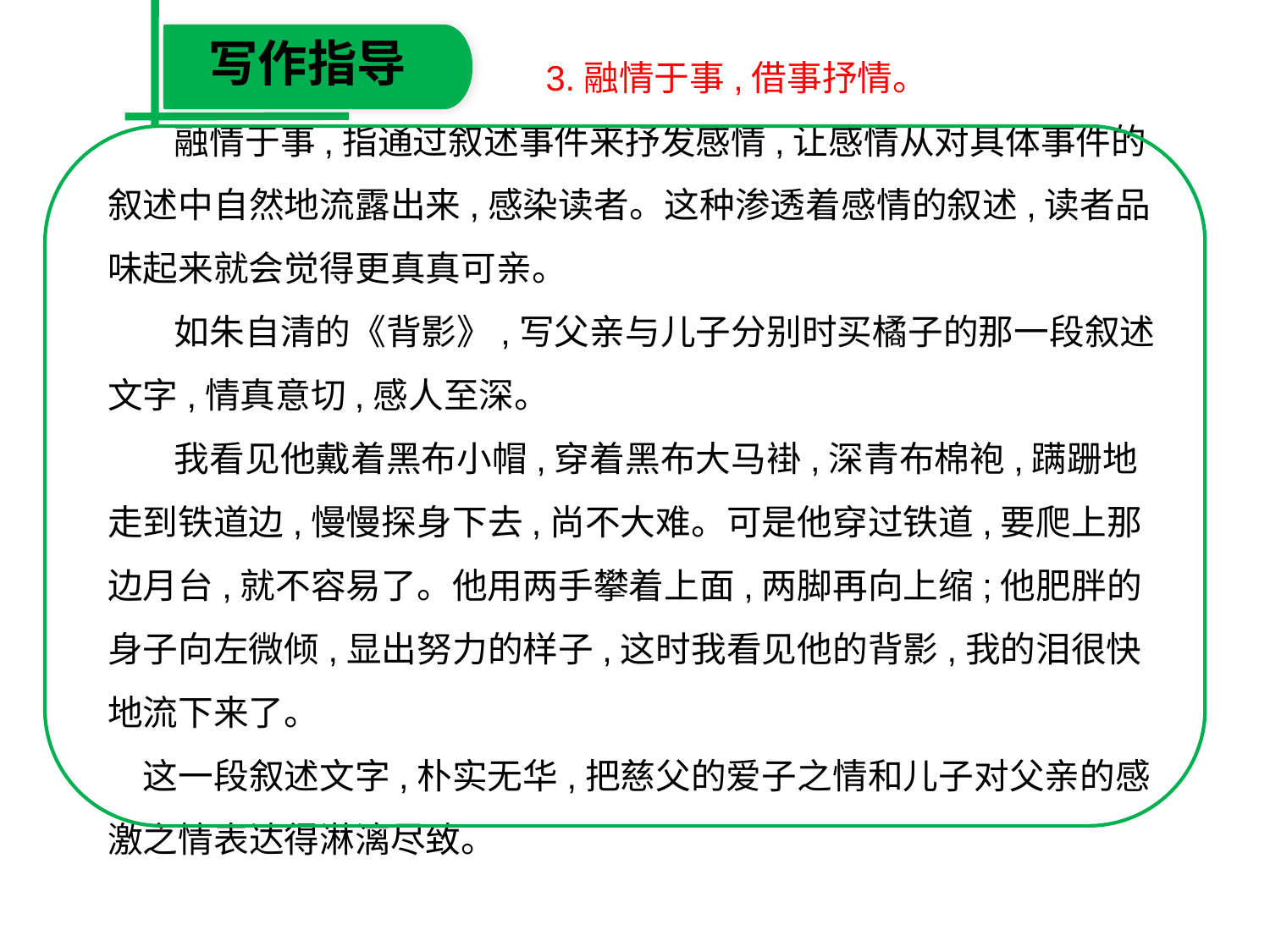

写作指导
                                             3.融情于事,借事抒情。
　    融情于事,指通过叙述事件来抒发感情,让感情从对具体事件的叙述中自然地流露出来,感染读者。这种渗透着感情的叙述,读者品味起来就会觉得更真真可亲。
　    如朱自清的《背影》,写父亲与儿子分别时买橘子的那一段叙述文字,情真意切,感人至深。
　    我看见他戴着黑布小帽,穿着黑布大马褂,深青布棉袍,蹒跚地走到铁道边,慢慢探身下去,尚不大难。可是他穿过铁道,要爬上那边月台,就不容易了。他用两手攀着上面,两脚再向上缩;他肥胖的身子向左微倾,显出努力的样子,这时我看见他的背影,我的泪很快地流下来了。
　这一段叙述文字,朴实无华,把慈父的爱子之情和儿子对父亲的感激之情表达得淋漓尽致。